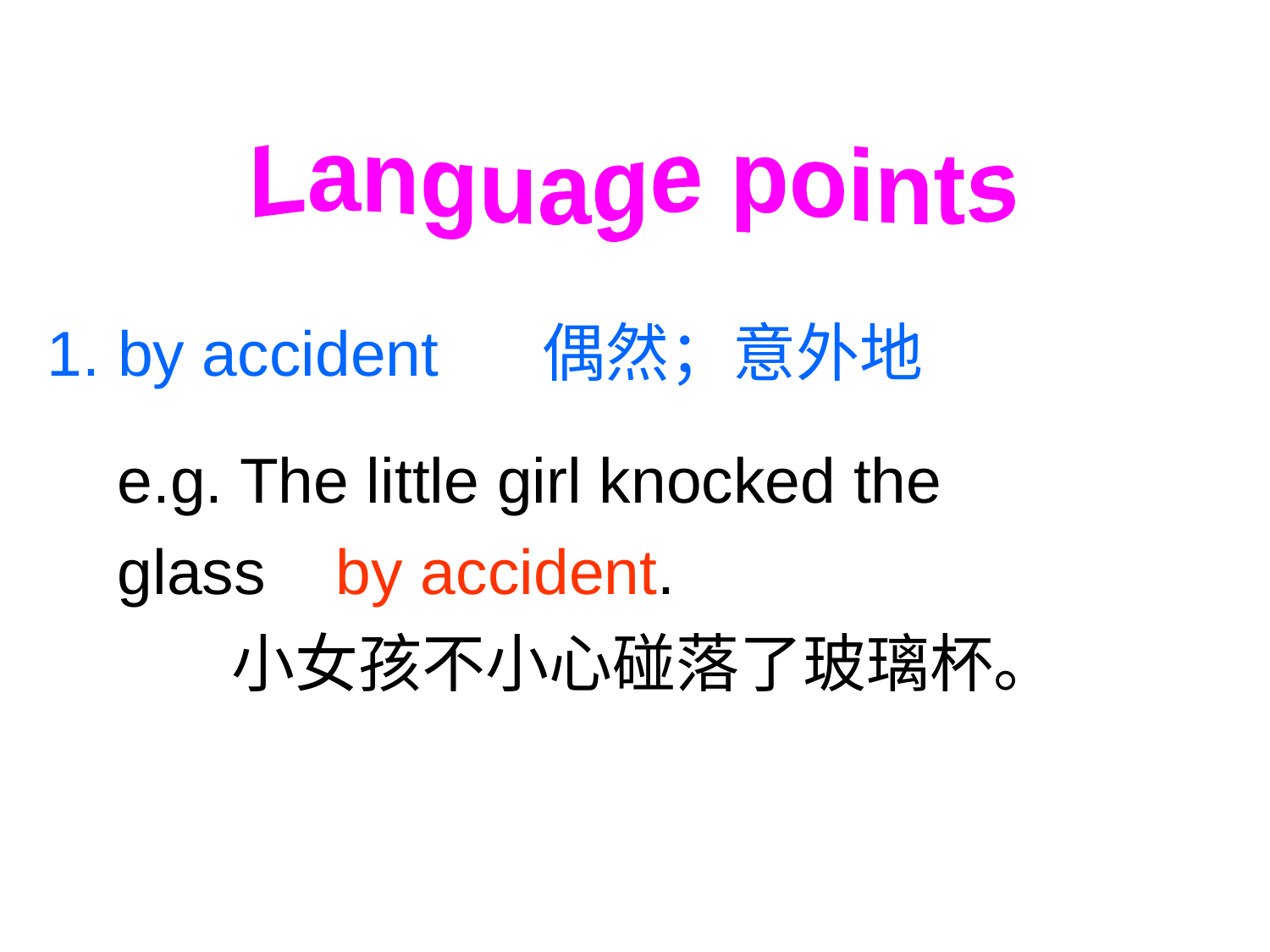

Language points
1. by accident     偶然；意外地
e.g. The little girl knocked the glass    by accident.
       小女孩不小心碰落了玻璃杯。